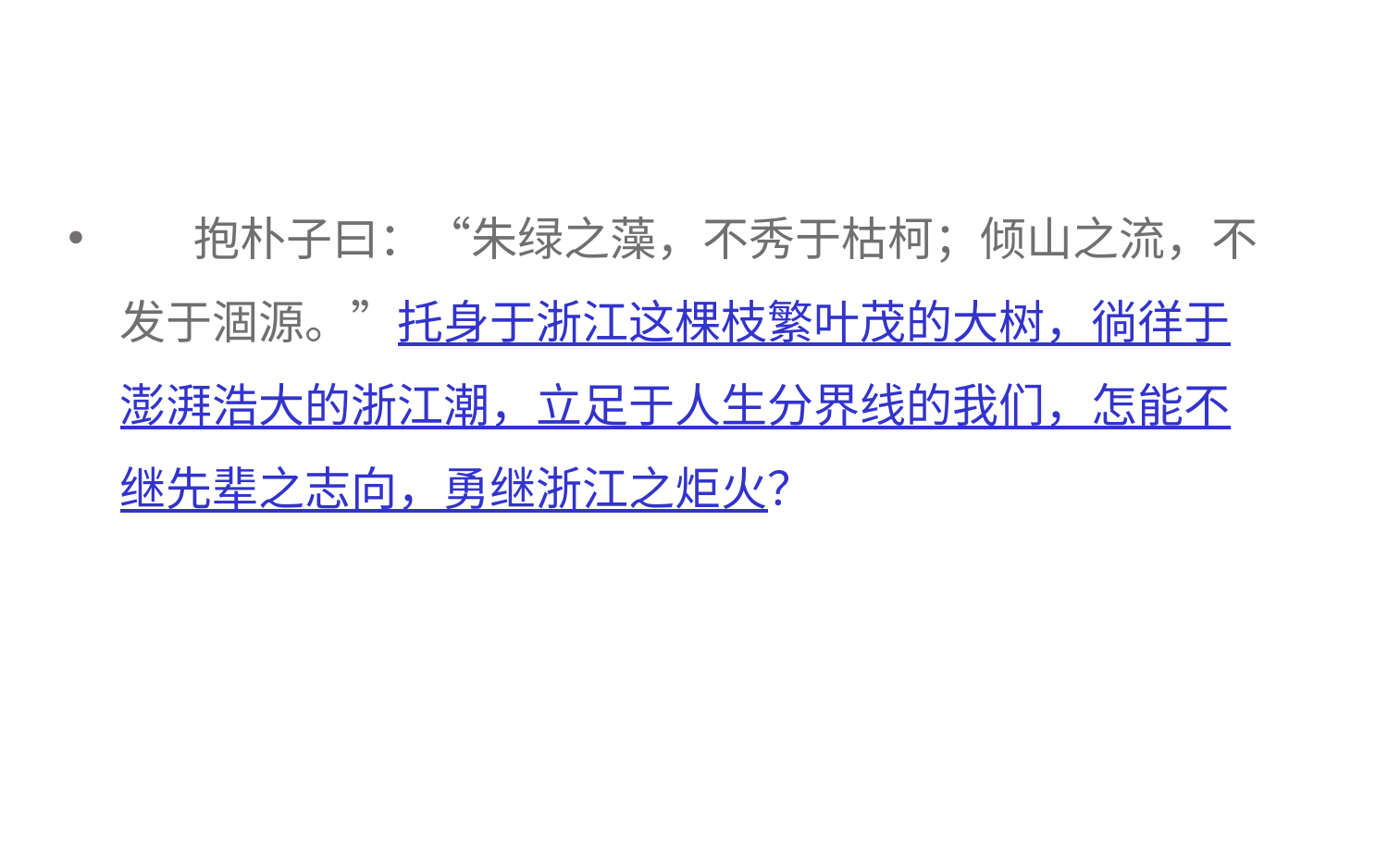

抱朴子曰：“朱绿之藻，不秀于枯柯；倾山之流，不发于涸源。”托身于浙江这棵枝繁叶茂的大树，徜徉于澎湃浩大的浙江潮，立足于人生分界线的我们，怎能不继先辈之志向，勇继浙江之炬火？